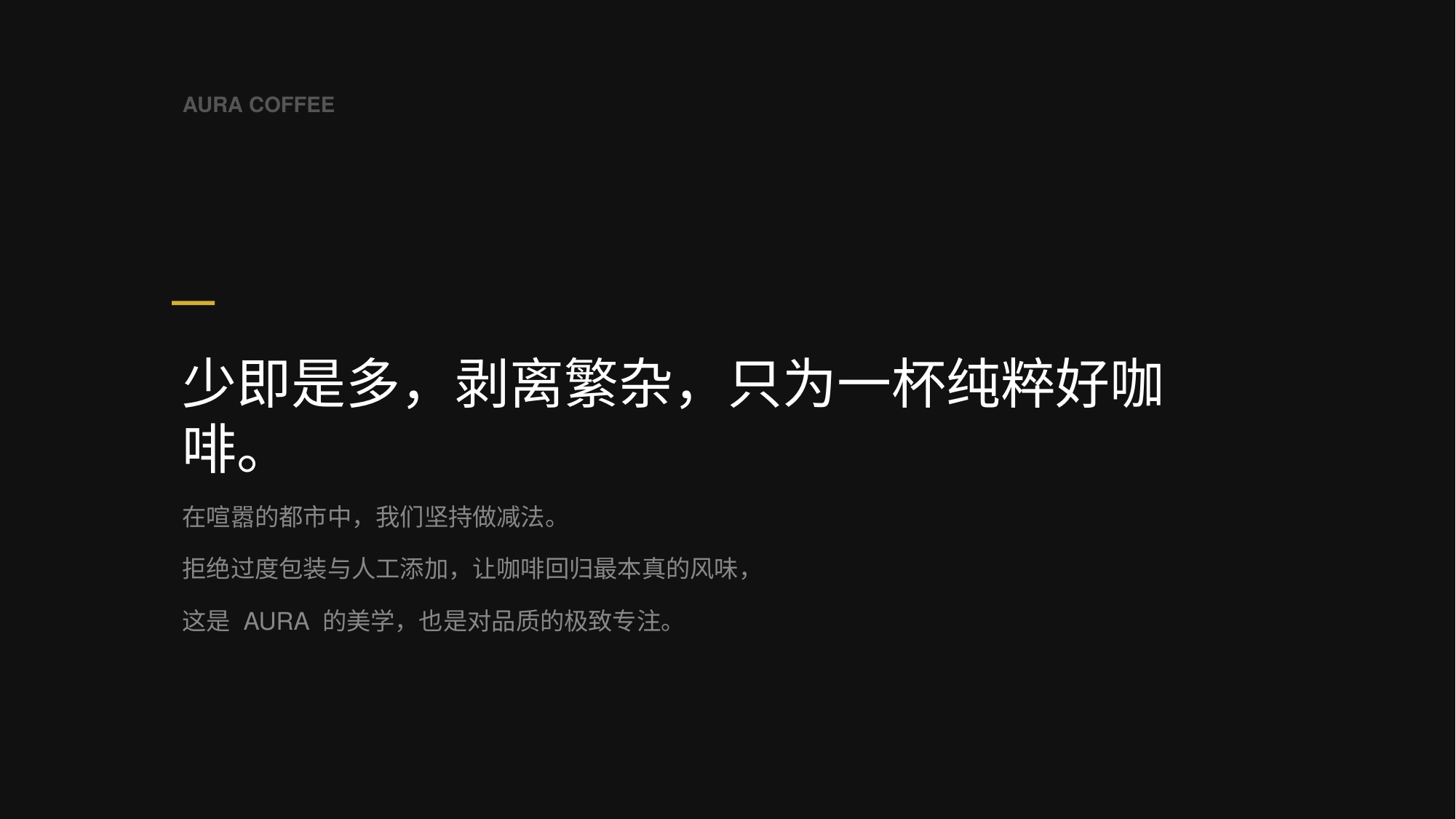

AURA COFFEE
三大核心原则

01. 严苛寻豆
深入埃塞俄比亚、哥伦比亚等原产地，仅甄选海拔 1500 米以上的 SCA 85+ 级精品生豆。

02. 精准烘焙
少即是多，剥离繁杂，只为一杯纯粹好咖啡。
采用德国 Probat 烘焙机，结合气象数据微调曲线，激发每一支豆子的风土之味。

03. 科学萃取
在喧嚣的都市中，我们坚持做减法。
拒绝过度包装与人工添加，让咖啡回归最本真的风味，
这是 AURA 的美学，也是对品质的极致专注。
精准控制 93°C 水温与 9 Bar 压力，金杯法则护航，确保每一杯出品的稳定与完美。
纯 粹 之 境 | 极简高级精品咖啡
1%
全球前 1% 极微批次特选
• 年度限量供应 500kg 庄园级瑰夏
• 100% 环保可降解极简材质包装
• 多位 Q-Grader 国际品鉴师严格把控
品味纯粹，即刻启程
www.auracoffee.com
partner@auracoffee.com